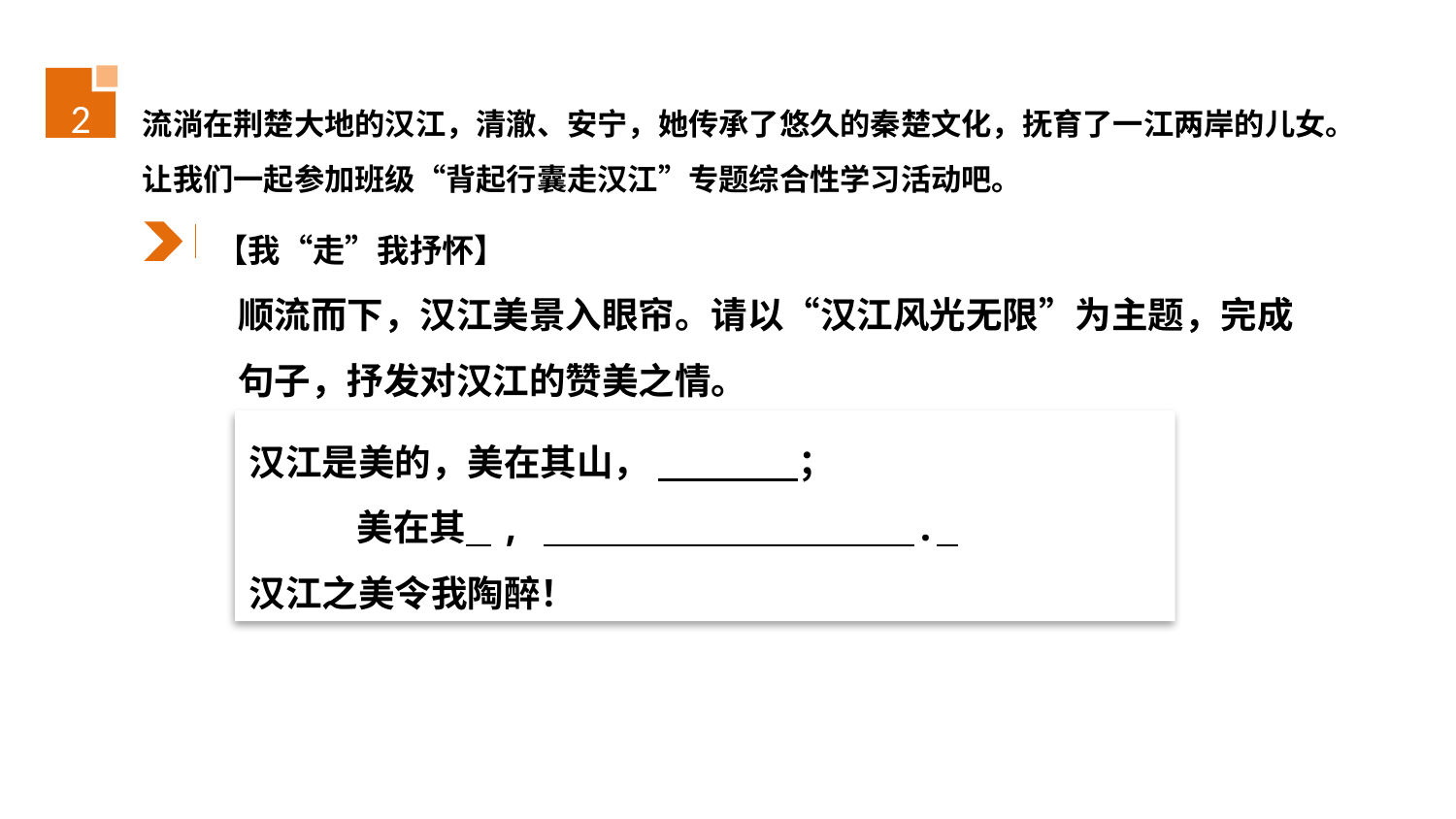

2
流淌在荆楚大地的汉江，清澈、安宁，她传承了悠久的秦楚文化，抚育了一江两岸的儿女。让我们一起参加班级“背起行囊走汉江”专题综合性学习活动吧。
【我“走”我抒怀】

顺流而下，汉江美景入眼帘。请以“汉江风光无限”为主题，完成句子，抒发对汉江的赞美之情。
汉江是美的，美在其山，                  ；
            美在其   ,                  .
汉江之美令我陶醉！